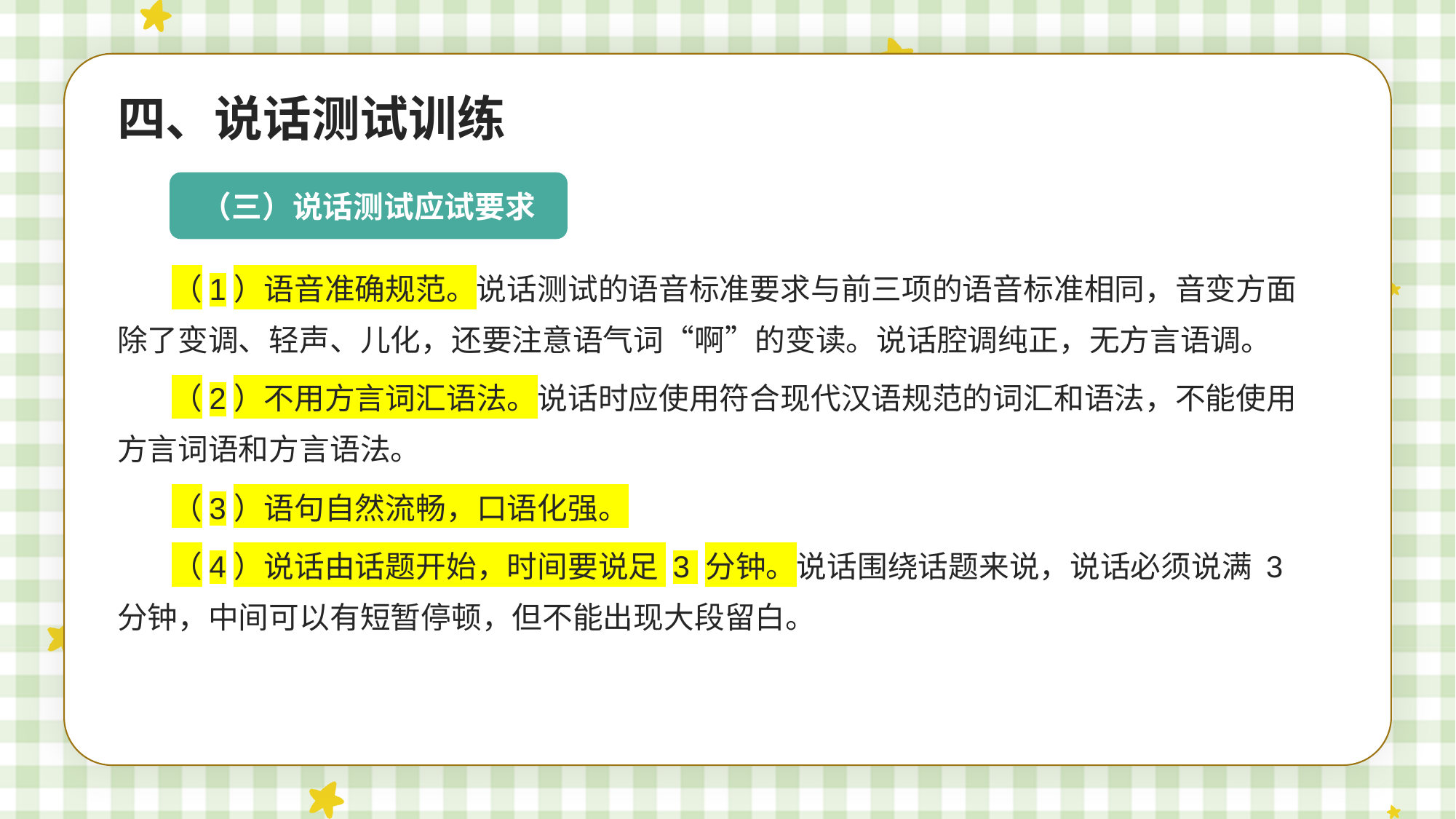

四、说话测试训练
（三）说话测试应试要求
（1）语音准确规范。说话测试的语音标准要求与前三项的语音标准相同，音变方面除了变调、轻声、儿化，还要注意语气词“啊”的变读。说话腔调纯正，无方言语调。
（2）不用方言词汇语法。说话时应使用符合现代汉语规范的词汇和语法，不能使用方言词语和方言语法。
（3）语句自然流畅，口语化强。
（4）说话由话题开始，时间要说足 3 分钟。说话围绕话题来说，说话必须说满 3 分钟，中间可以有短暂停顿，但不能出现大段留白。